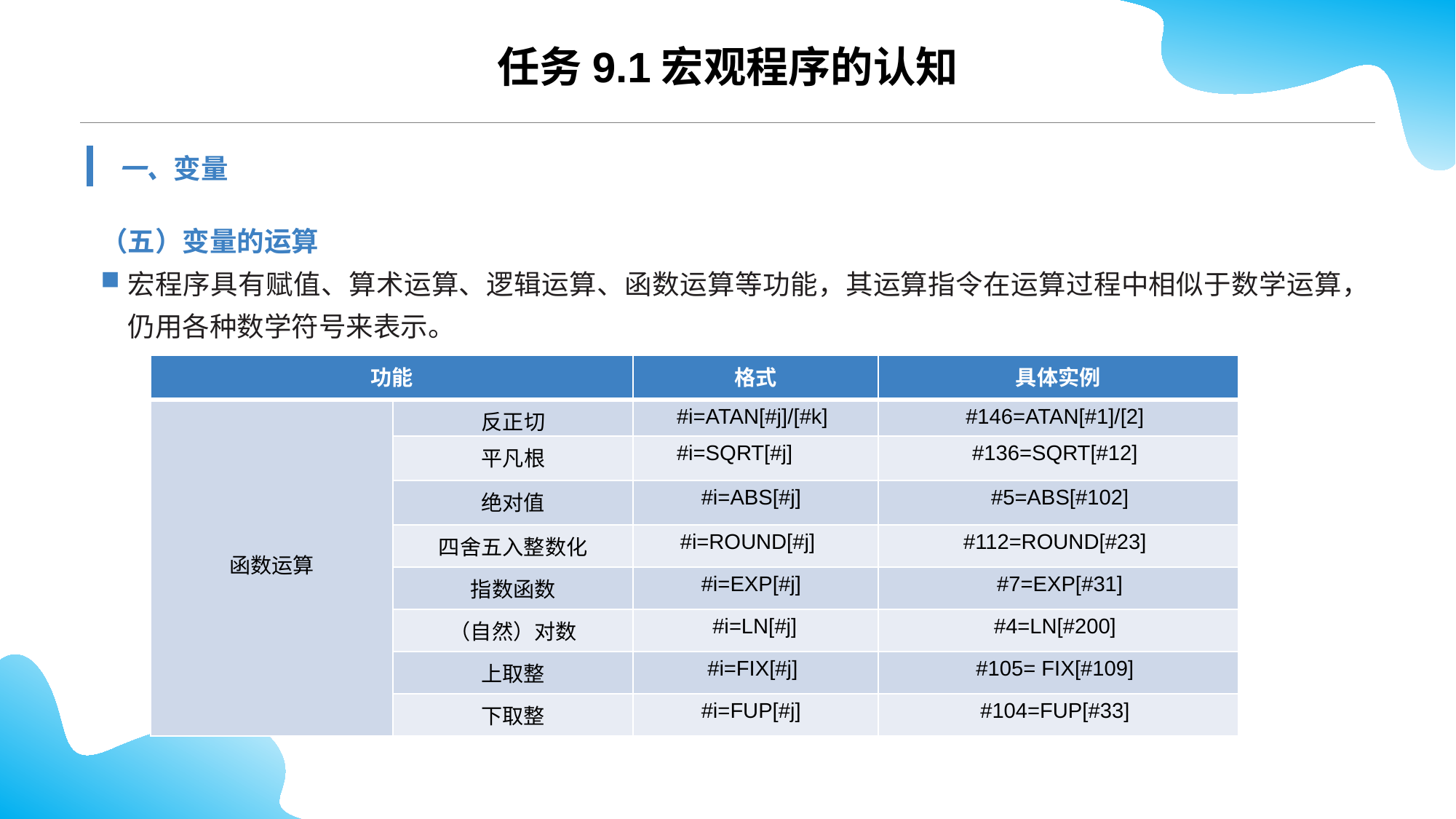

任务9.1宏观程序的认知
一、变量
（五）变量的运算
宏程序具有赋值、算术运算、逻辑运算、函数运算等功能，其运算指令在运算过程中相似于数学运算，仍用各种数学符号来表示。
| 功能 |  | 格式 | 具体实例 |
| --- | --- | --- | --- |
| 函数运算 | 反正切 | #i=ATAN[#j]/[#k] | #146=ATAN[#1]/[2] |
|  | 平凡根 | #i=SQRT[#j] | #136=SQRT[#12] |
|  | 绝对值 | #i=ABS[#j] | #5=ABS[#102] |
|  | 四舍五入整数化 | #i=ROUND[#j] | #112=ROUND[#23] |
|  | 指数函数 | #i=EXP[#j] | #7=EXP[#31] |
|  | （自然）对数 | #i=LN[#j] | #4=LN[#200] |
|  | 上取整 | #i=FIX[#j] | #105= FIX[#109] |
|  | 下取整 | #i=FUP[#j] | #104=FUP[#33] |